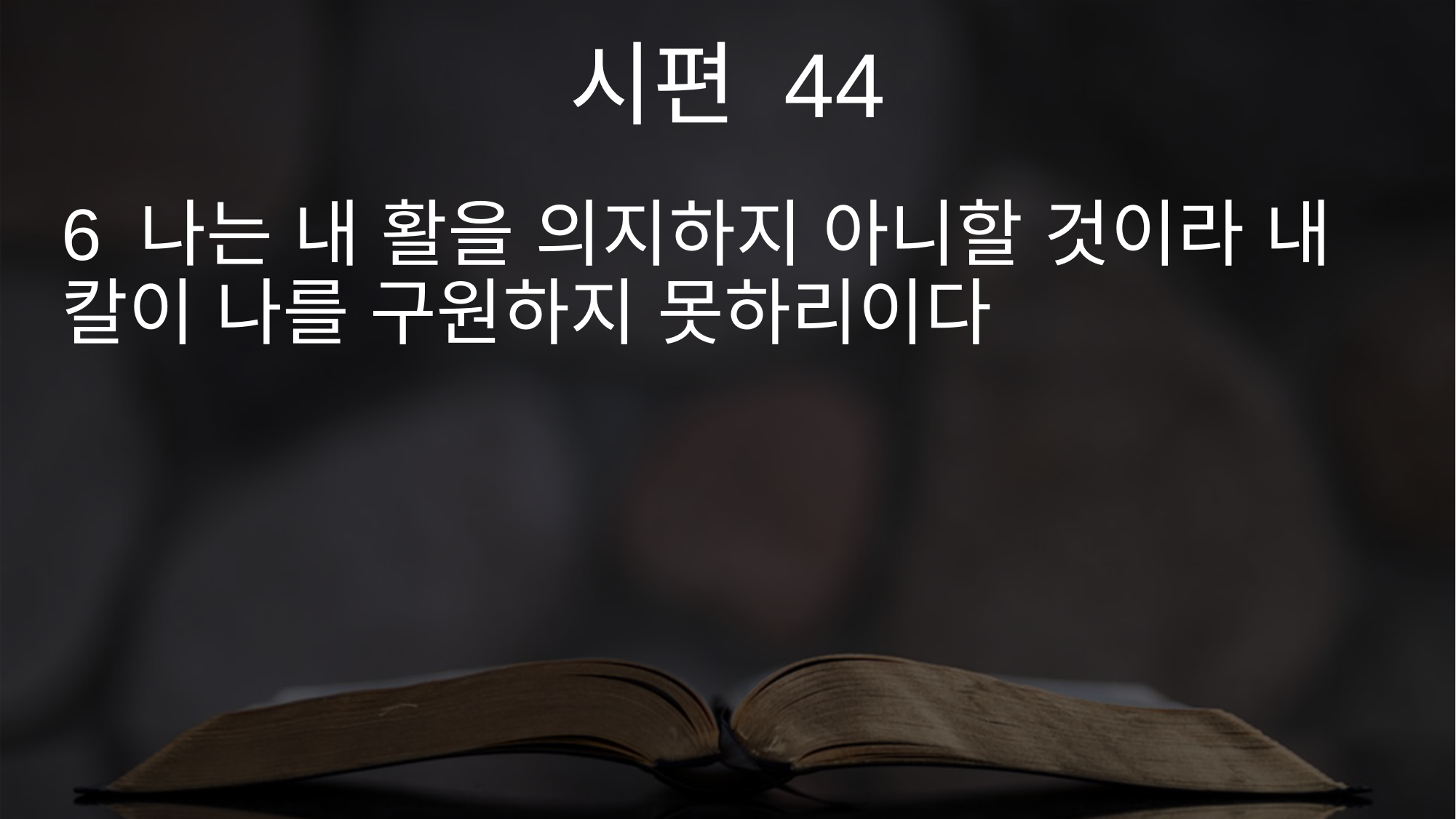

시편 44
6 나는 내 활을 의지하지 아니할 것이라 내 칼이 나를 구원하지 못하리이다